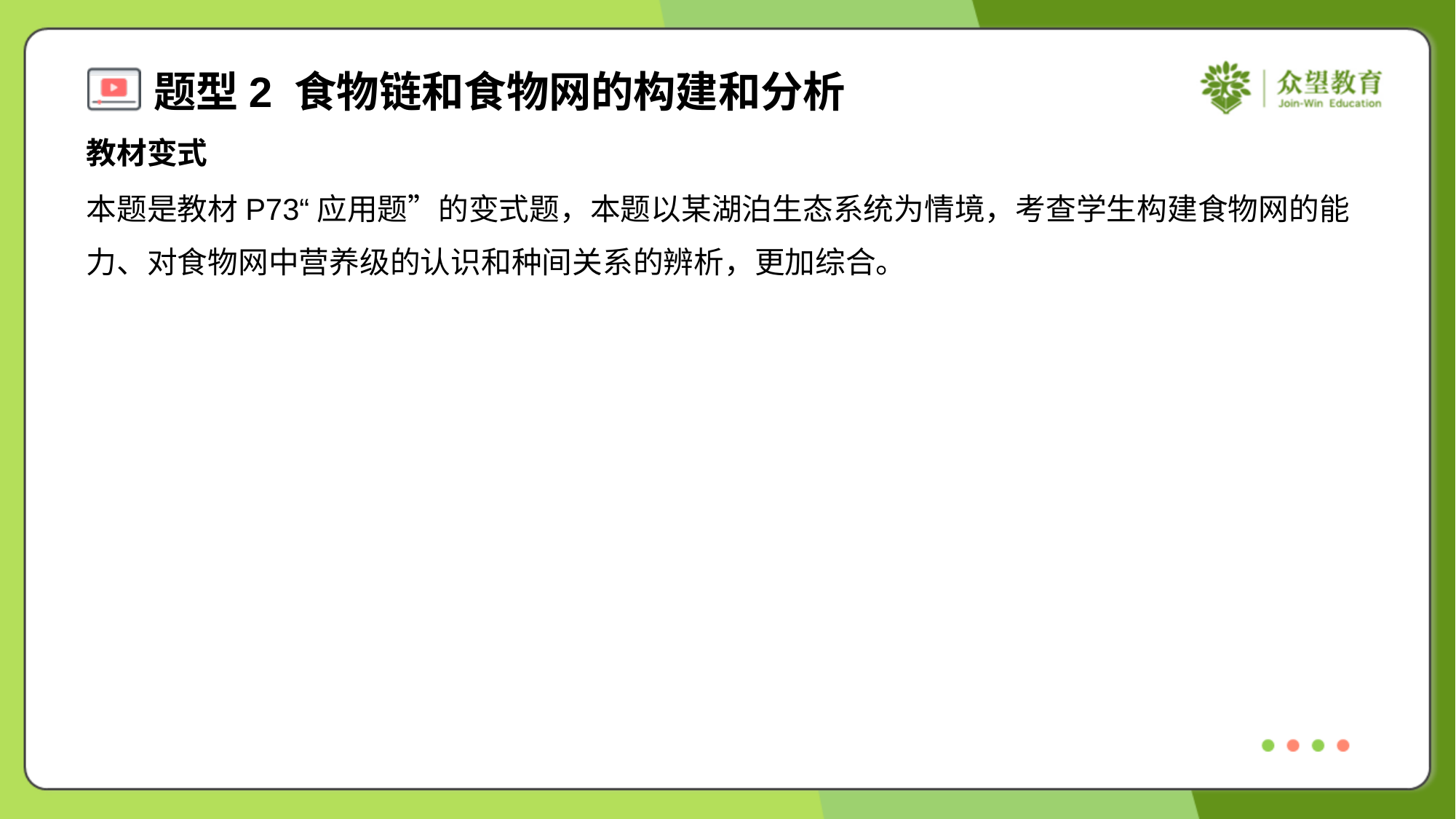

教材变式
本题是教材P73“应用题”的变式题，本题以某湖泊生态系统为情境，考查学生构建食物网的能
力、对食物网中营养级的认识和种间关系的辨析，更加综合。